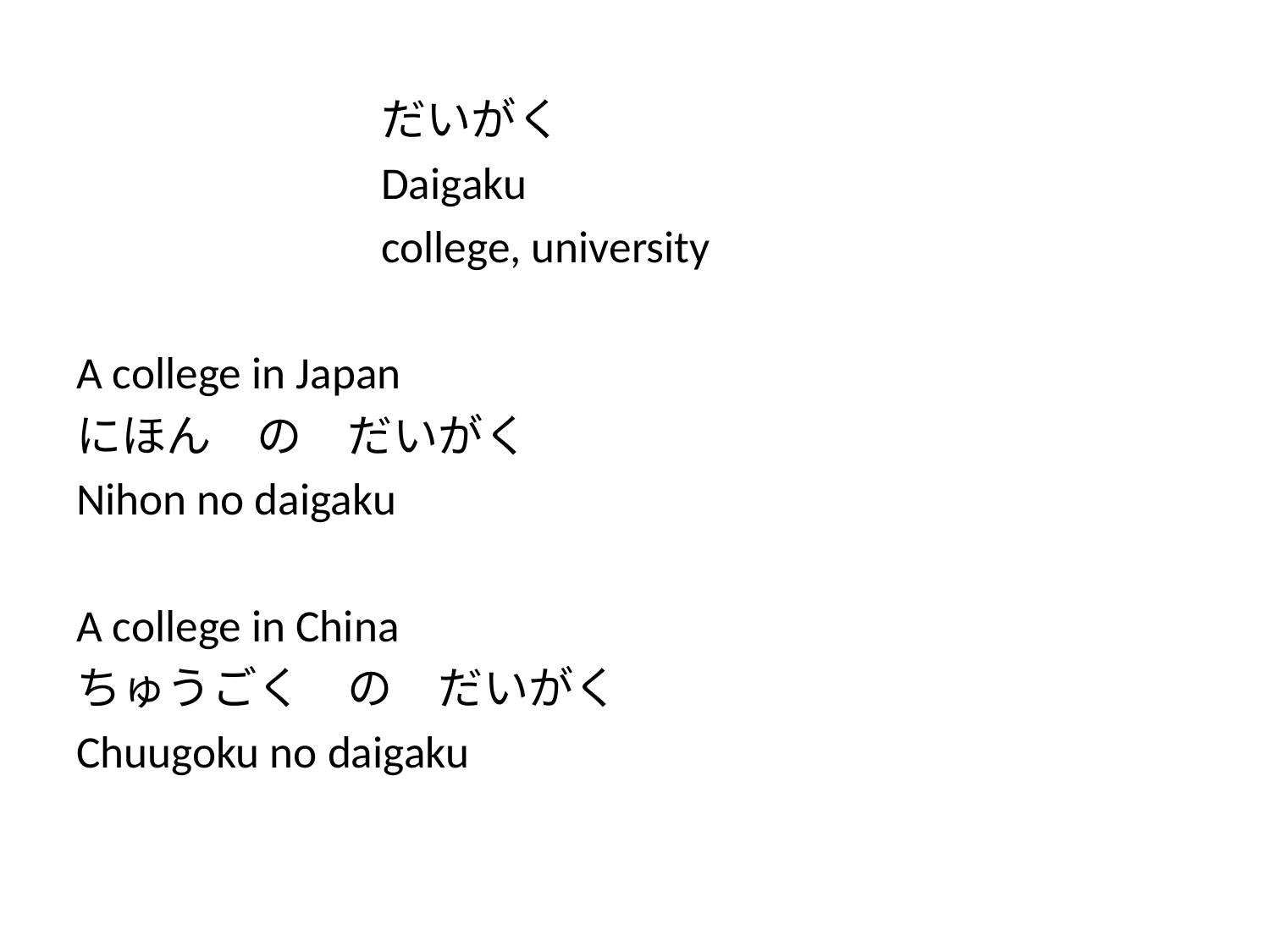

#
			だいがく
			Daigaku
			college, university

A college in Japan
にほん　の　だいがく
Nihon no daigaku

A college in China
ちゅうごく　の　だいがく
Chuugoku no daigaku